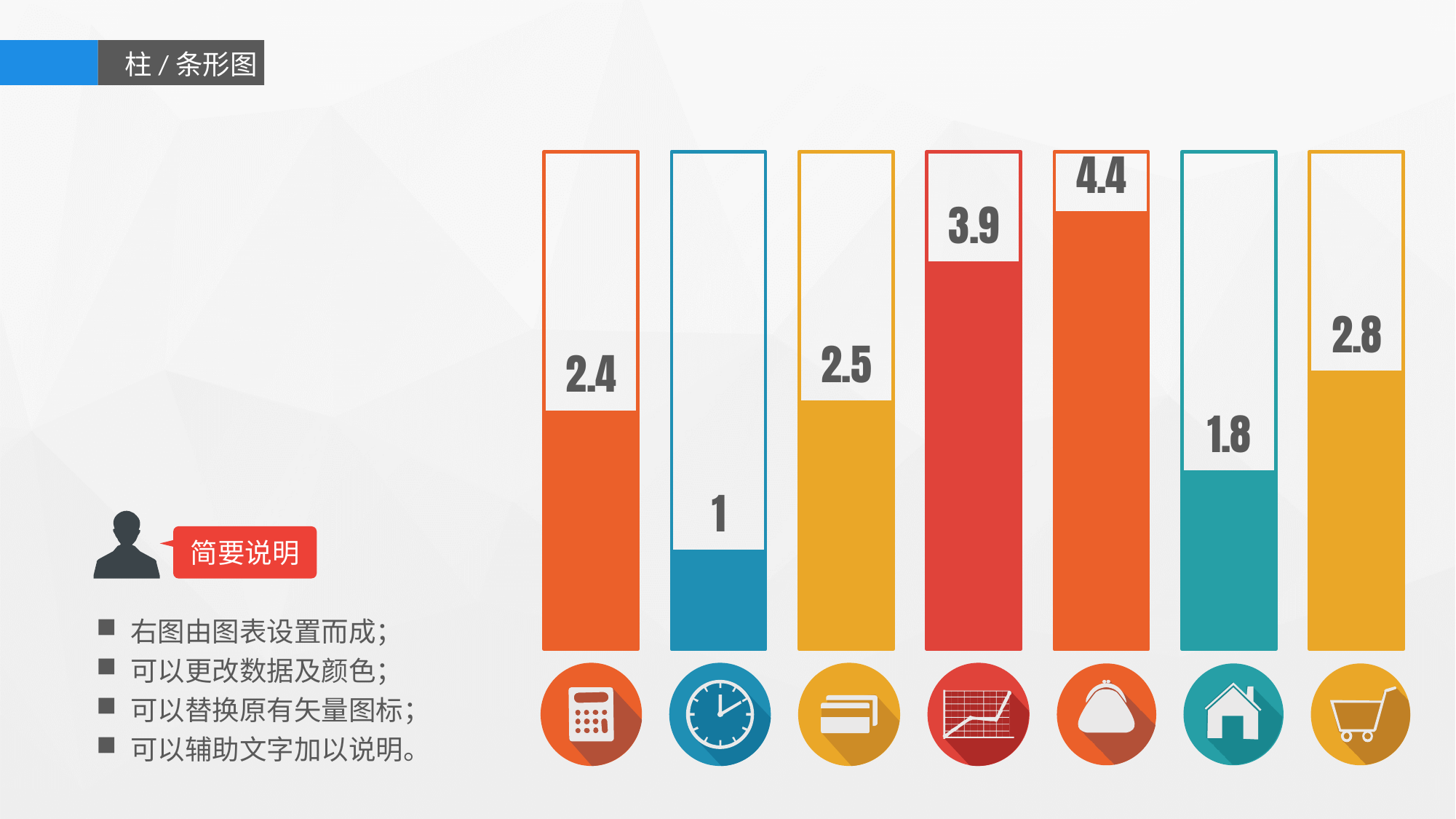

柱/条形图

### Chart

| Category | 系列 1 | 系列 2 |
|---|---|---|
| 类别 1 | 5.0 | 2.4 |
|  | 5.0 | 1.0 |
|  | 5.0 | 2.5 |
|  | 5.0 | 3.9 |
| 类别 2 | 5.0 | 4.4 |
| 类别 3 | 5.0 | 1.8 |
| 类别 4 | 5.0 | 2.8 |
简要说明

右图由图表设置而成；
可以更改数据及颜色；
可以替换原有矢量图标；
可以辅助文字加以说明。